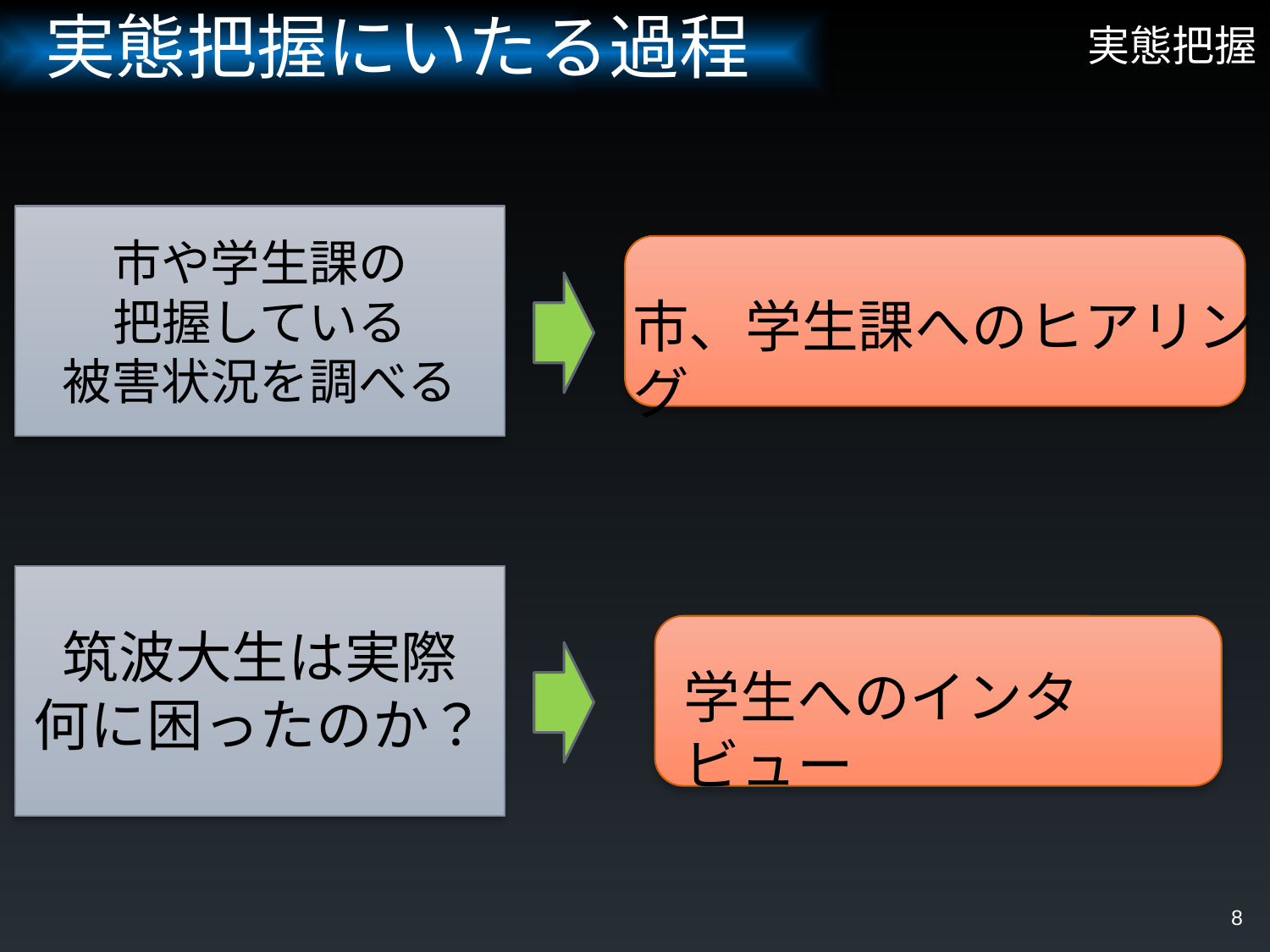

# 実態把握
 実態把握にいたる過程

市や学生課の
把握している
被害状況を調べる

市、学生課へのヒアリング

筑波大生は実際
何に困ったのか？

学生へのインタビュー

8